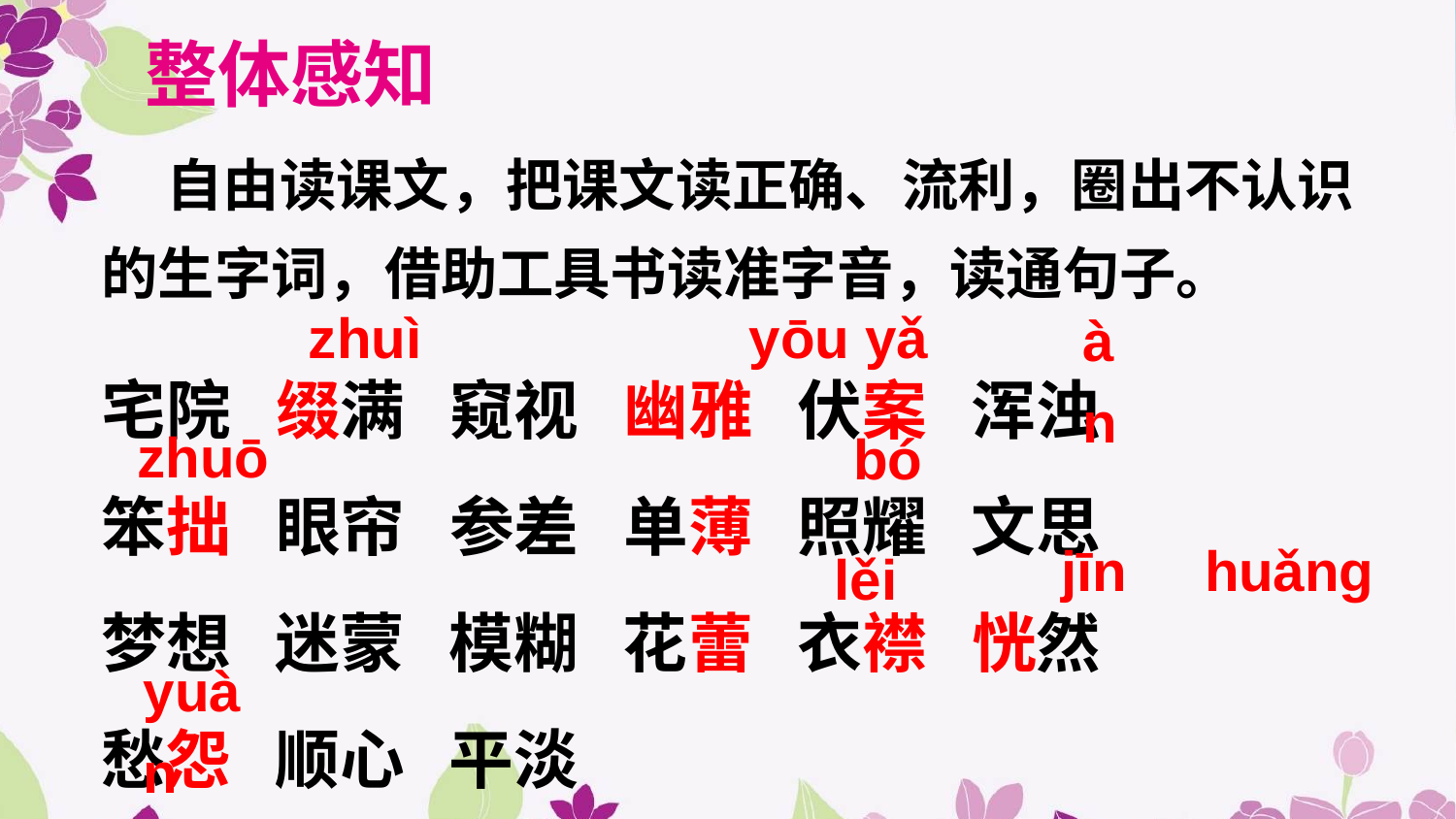

整体感知
    自由读课文，把课文读正确、流利，圈出不认识的生字词，借助工具书读准字音，读通句子。
zhuì
yōu yǎ
àn
宅院   缀满   窥视   幽雅   伏案   浑浊
笨拙   眼帘   参差   单薄   照耀   文思
梦想   迷蒙   模糊   花蕾   衣襟   恍然
愁怨   顺心   平淡
zhuō
bó
jīn
huǎnɡ
lěi
yuàn